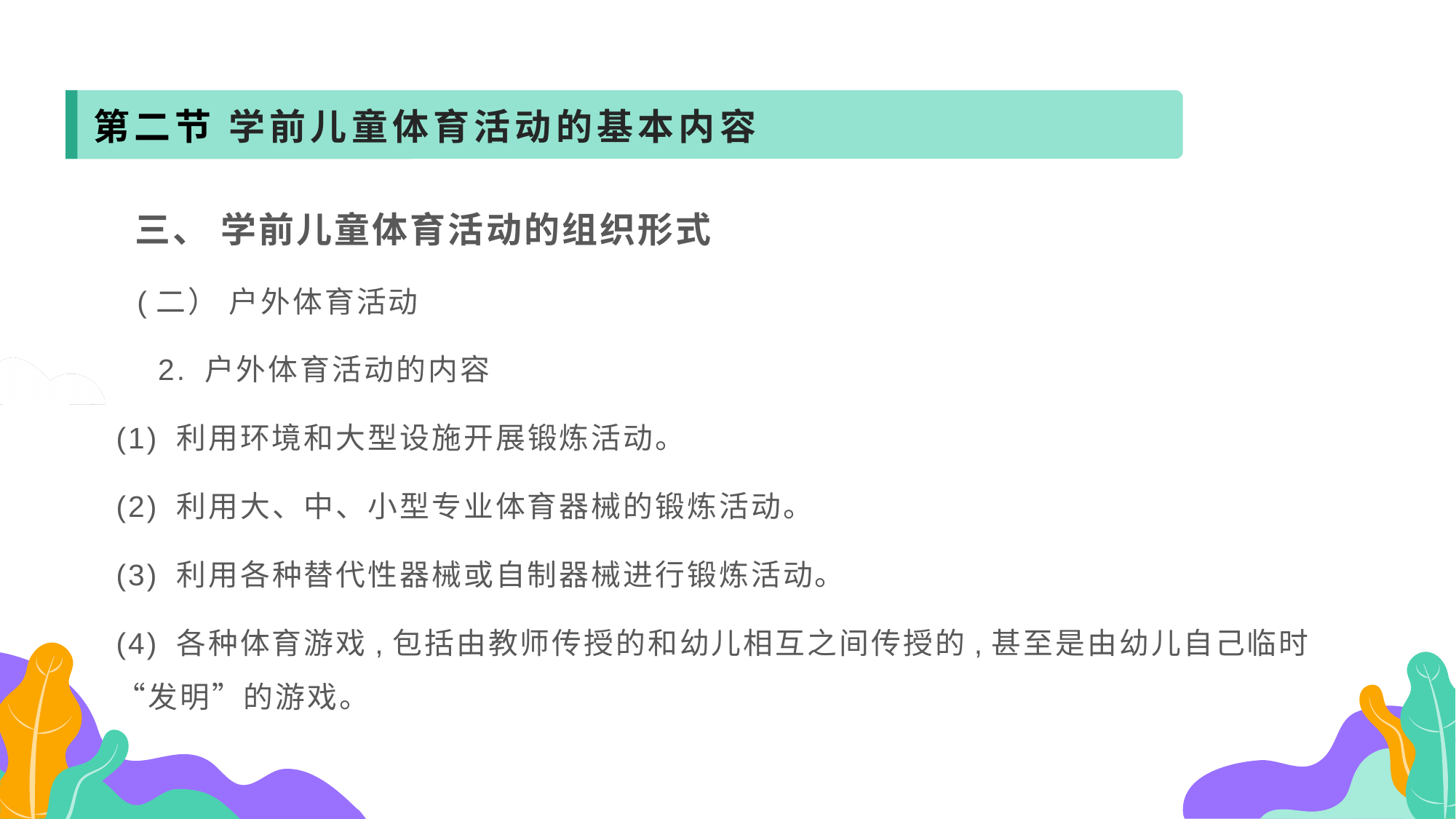

第二节 学前儿童体育活动的基本内容
 三、 学前儿童体育活动的组织形式
  (二） 户外体育活动
    2. 户外体育活动的内容
(1) 利用环境和大型设施开展锻炼活动。
(2) 利用大、中、小型专业体育器械的锻炼活动。
(3) 利用各种替代性器械或自制器械进行锻炼活动。
(4) 各种体育游戏,包括由教师传授的和幼儿相互之间传授的,甚至是由幼儿自己临时“发明”的游戏。